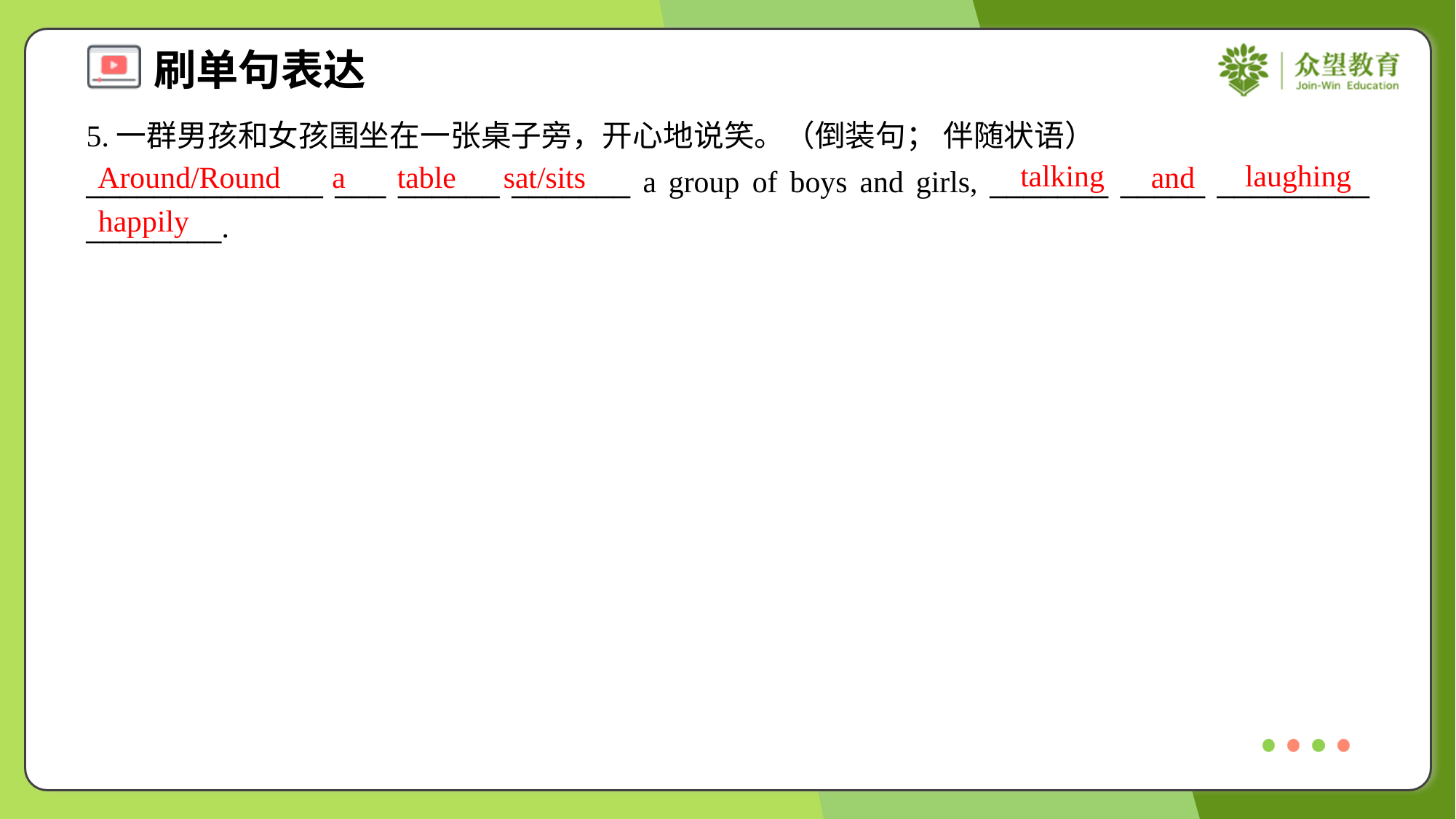

5.一群男孩和女孩围坐在一张桌子旁，开心地说笑。（倒装句； 伴随状语）
______________ ___ ______ _______ a group of boys and girls, _______ _____ _________ ________.
talking
laughing
Around/Round
a
table
sat/sits
and
happily